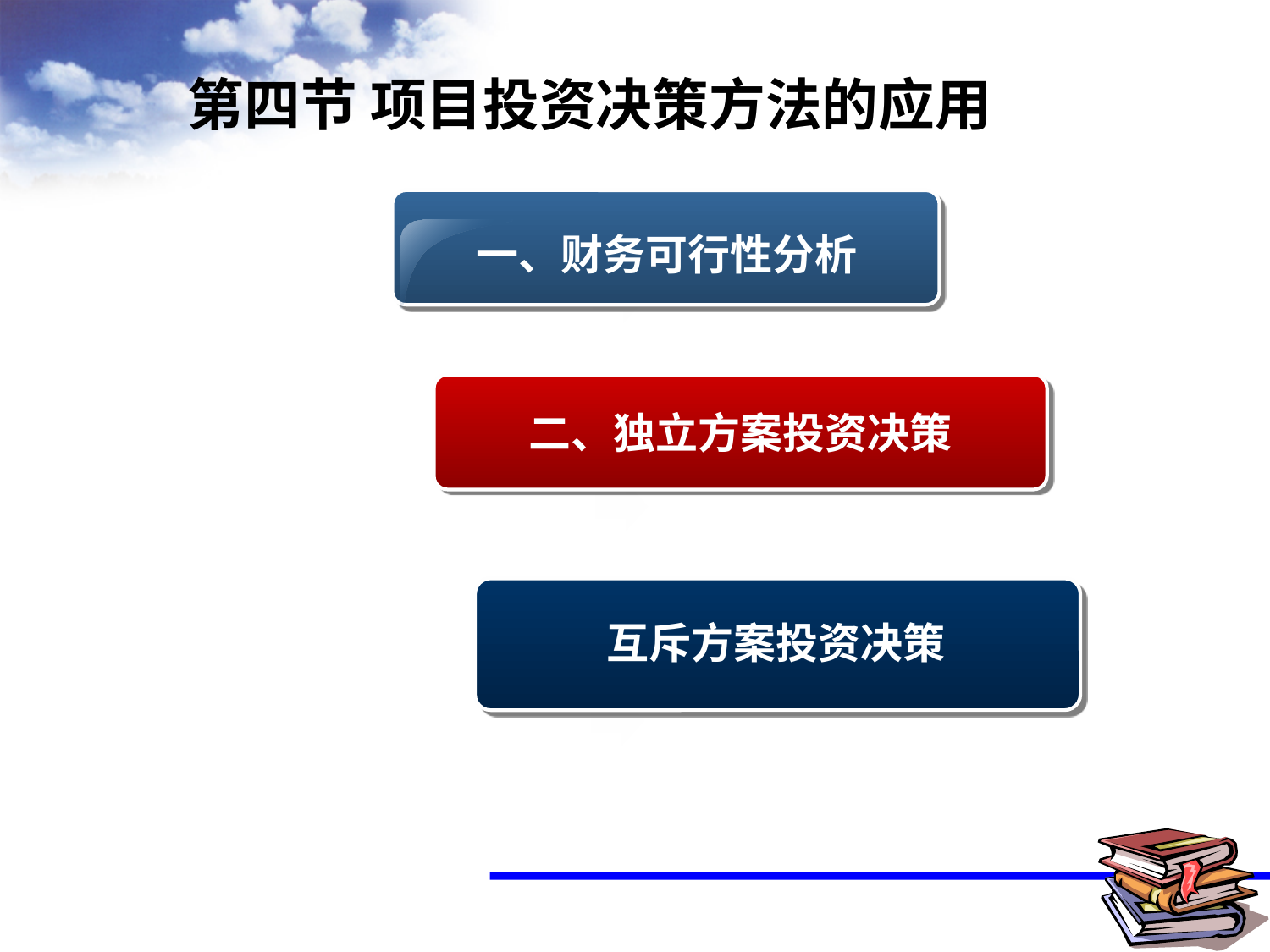

# 第四节 项目投资决策方法的应用

一、财务可行性分析

二、独立方案投资决策

互斥方案投资决策